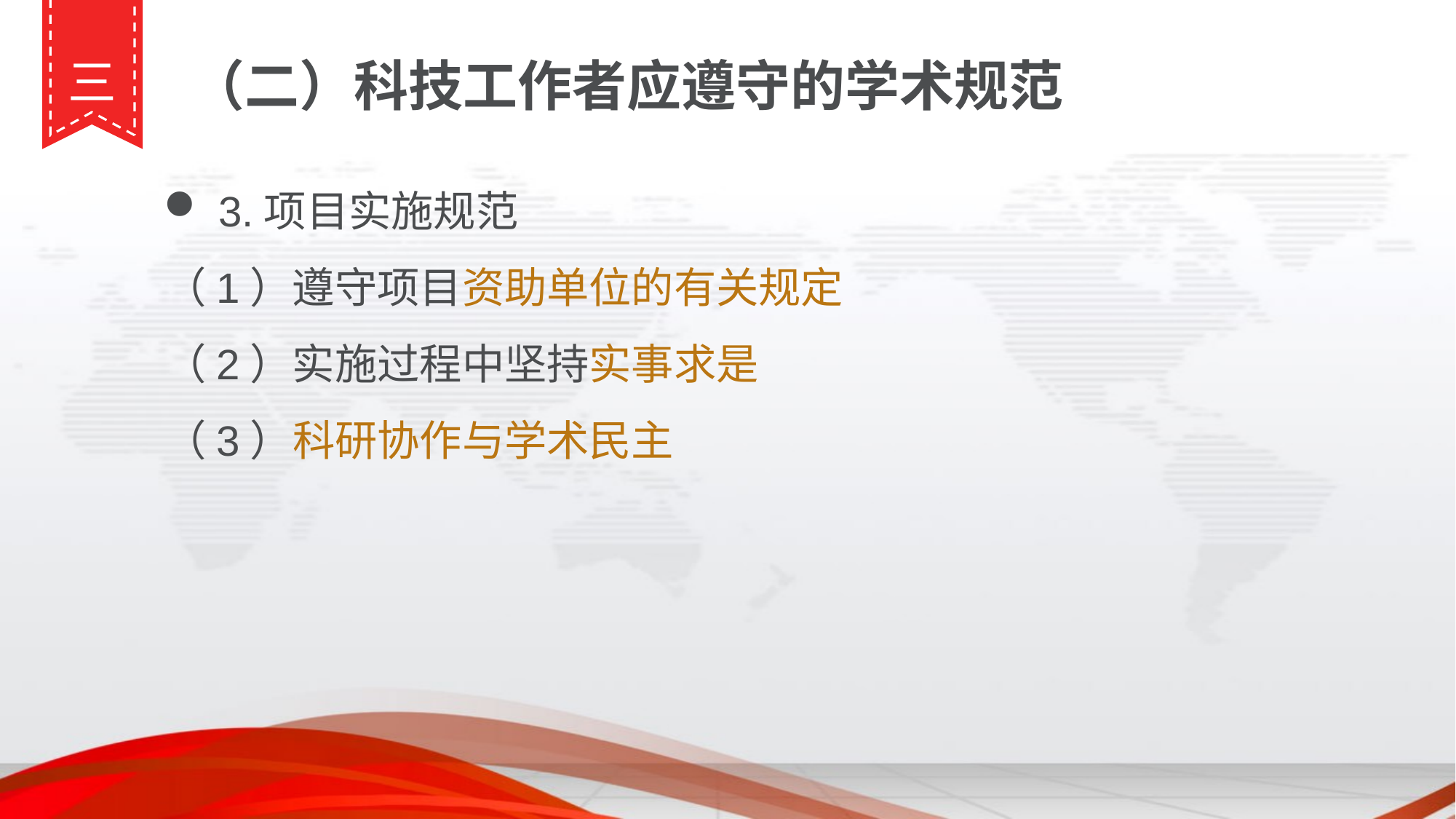

三
（二）科技工作者应遵守的学术规范
3.项目实施规范
（1）遵守项目资助单位的有关规定
（2）实施过程中坚持实事求是
（3）科研协作与学术民主